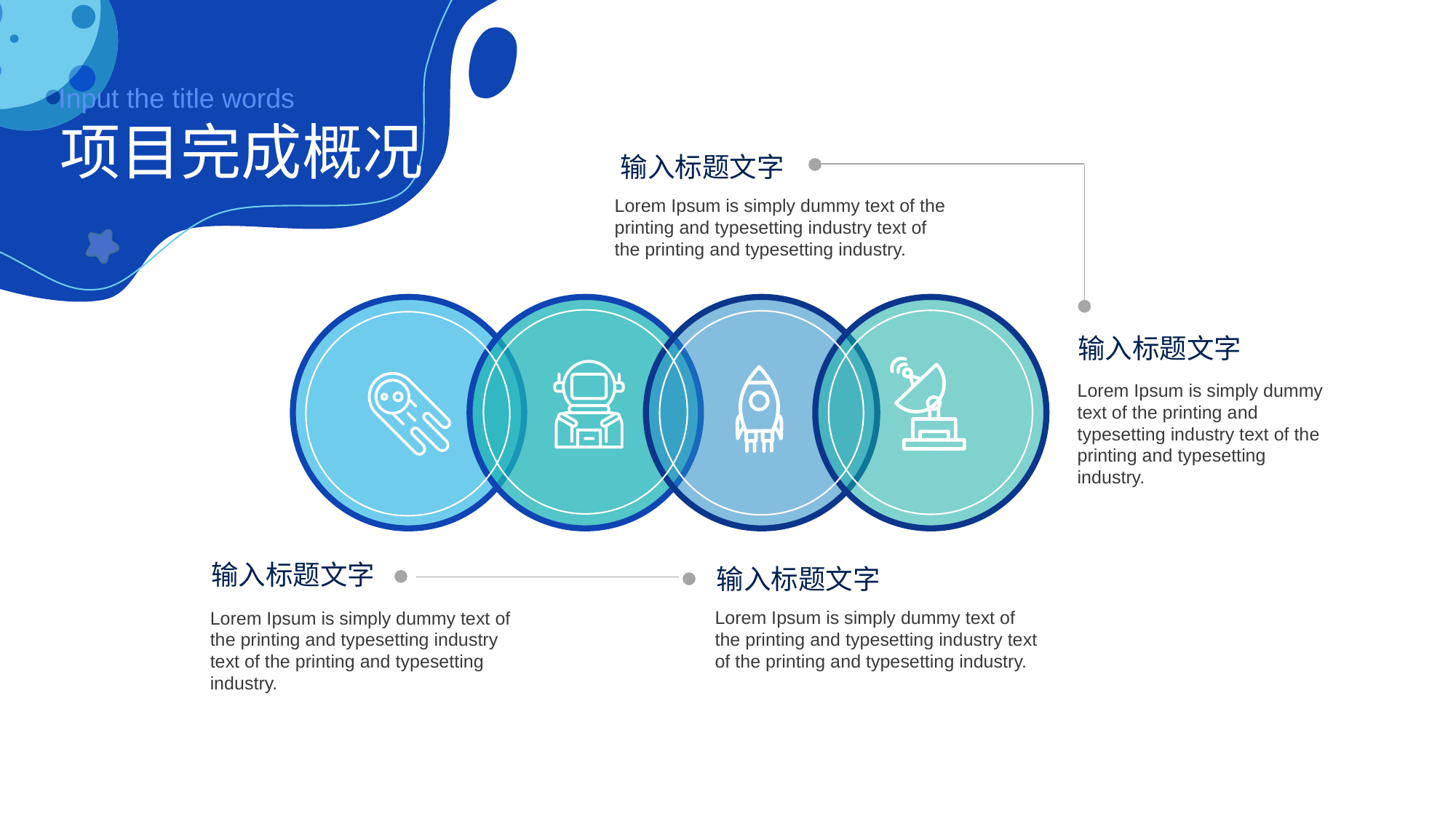

Input the title words
项目完成概况
输入标题文字

Lorem Ipsum is simply dummy text of the printing and typesetting industry text of the printing and typesetting industry.

输入标题文字

Lorem Ipsum is simply dummy text of the printing and typesetting industry text of the printing and typesetting industry.

输入标题文字
输入标题文字

Lorem Ipsum is simply dummy text of the printing and typesetting industry text of the printing and typesetting industry.
Lorem Ipsum is simply dummy text of the printing and typesetting industry text of the printing and typesetting industry.